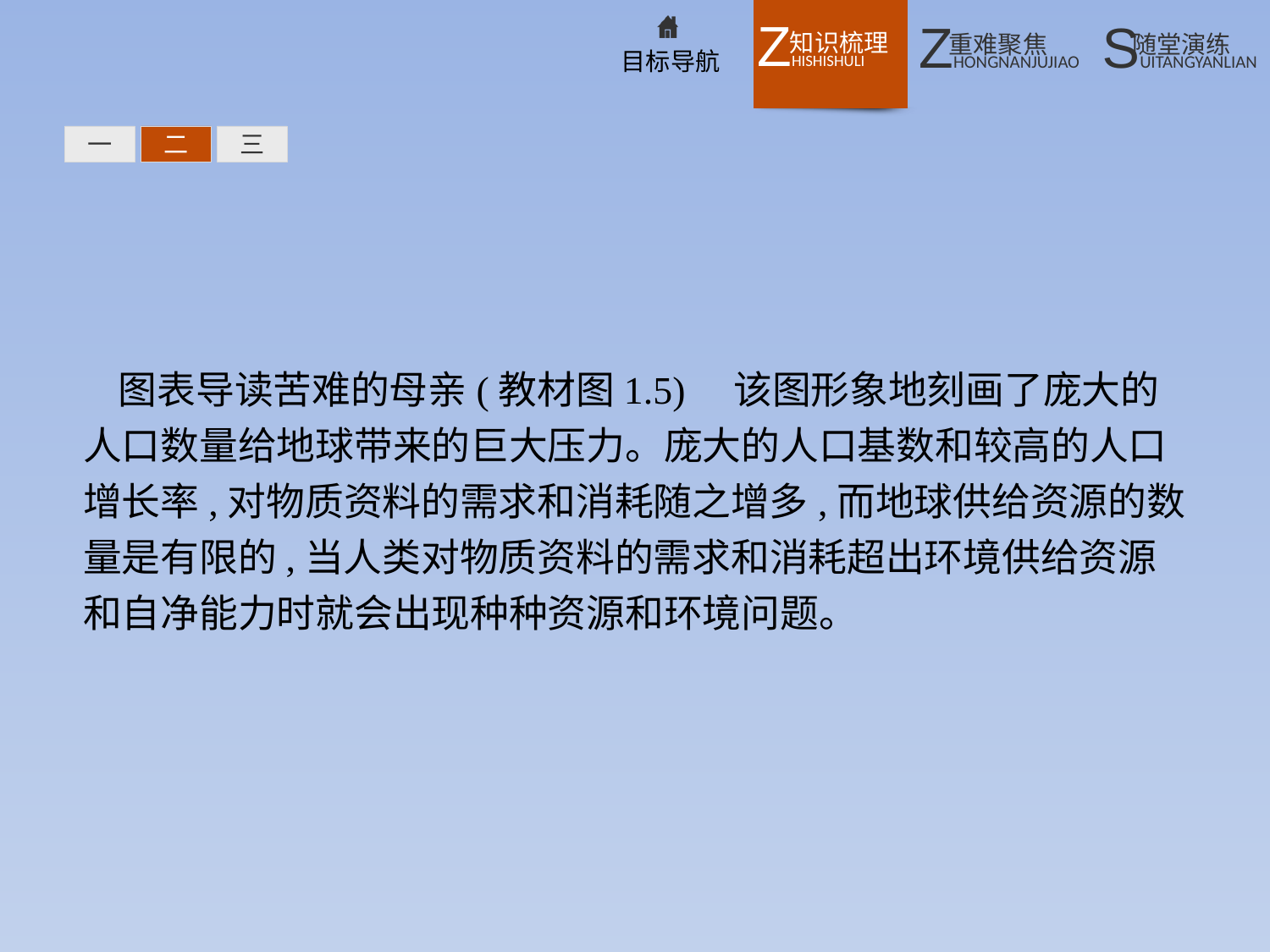

一
二
三
图表导读苦难的母亲(教材图1.5)　该图形象地刻画了庞大的人口数量给地球带来的巨大压力。庞大的人口基数和较高的人口增长率,对物质资料的需求和消耗随之增多,而地球供给资源的数量是有限的,当人类对物质资料的需求和消耗超出环境供给资源和自净能力时就会出现种种资源和环境问题。